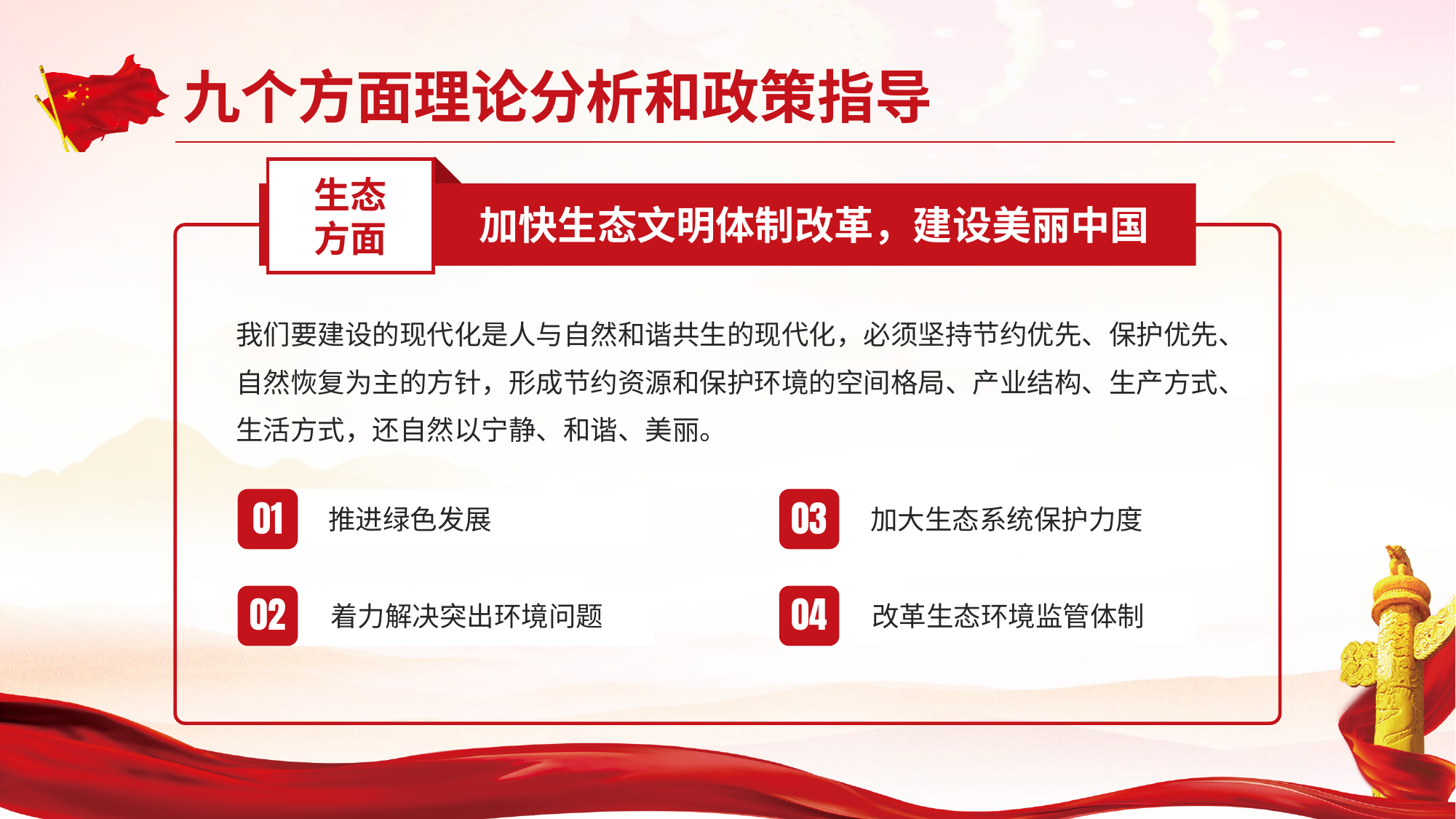

生态
方面

加快生态文明体制改革，建设美丽中国
我们要建设的现代化是人与自然和谐共生的现代化，必须坚持节约优先、保护优先、自然恢复为主的方针，形成节约资源和保护环境的空间格局、产业结构、生产方式、生活方式，还自然以宁静、和谐、美丽。

01
推进绿色发展

03
加大生态系统保护力度
02

着力解决突出环境问题
04

改革生态环境监管体制